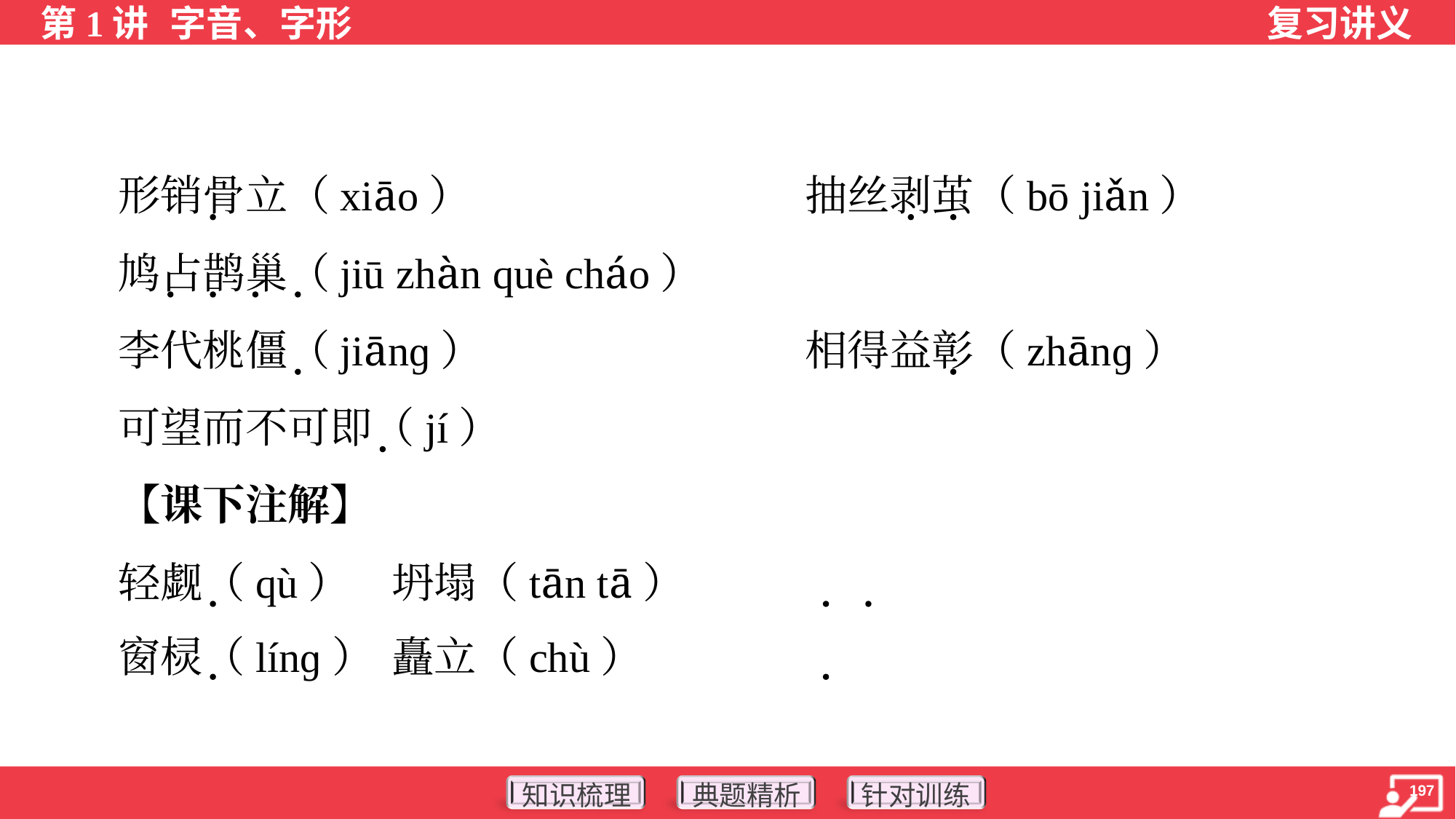

形销骨立（xiāo）	抽丝剥茧（bō jiǎn）
    鸠占鹊巢（jiū zhàn què cháo）
    李代桃僵（jiānɡ）	相得益彰（zhānɡ）
    可望而不可即（jí）
    【课下注解】
    轻觑（qù）	坍塌（tān tā）
    窗棂（línɡ）	矗立（chù）